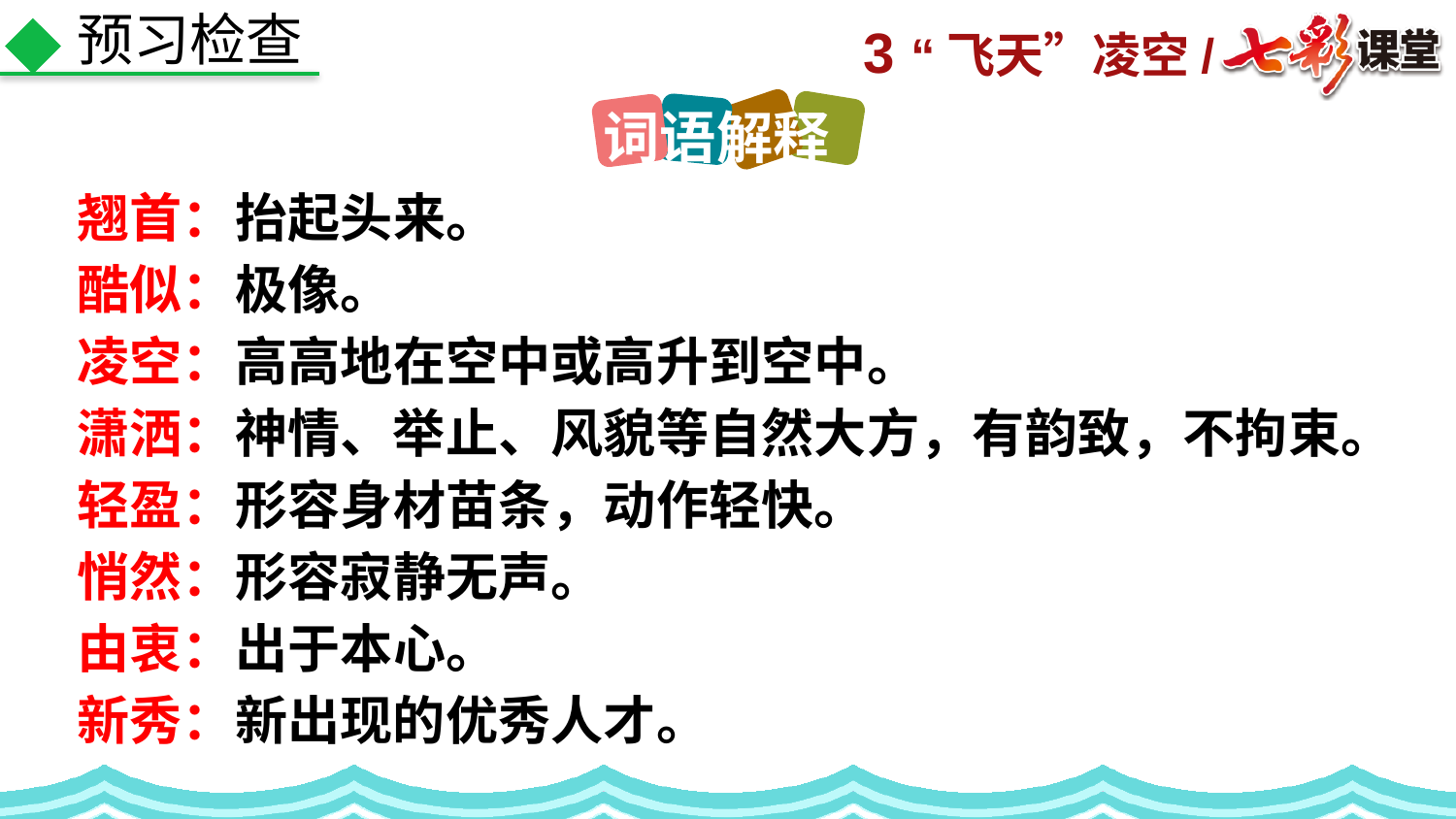

预习检查

词语解释

翘首：抬起头来。
酷似：极像。
凌空：高高地在空中或高升到空中。
潇洒：神情、举止、风貌等自然大方，有韵致，不拘束。
轻盈：形容身材苗条，动作轻快。
悄然：形容寂静无声。
由衷：出于本心。
新秀：新出现的优秀人才。